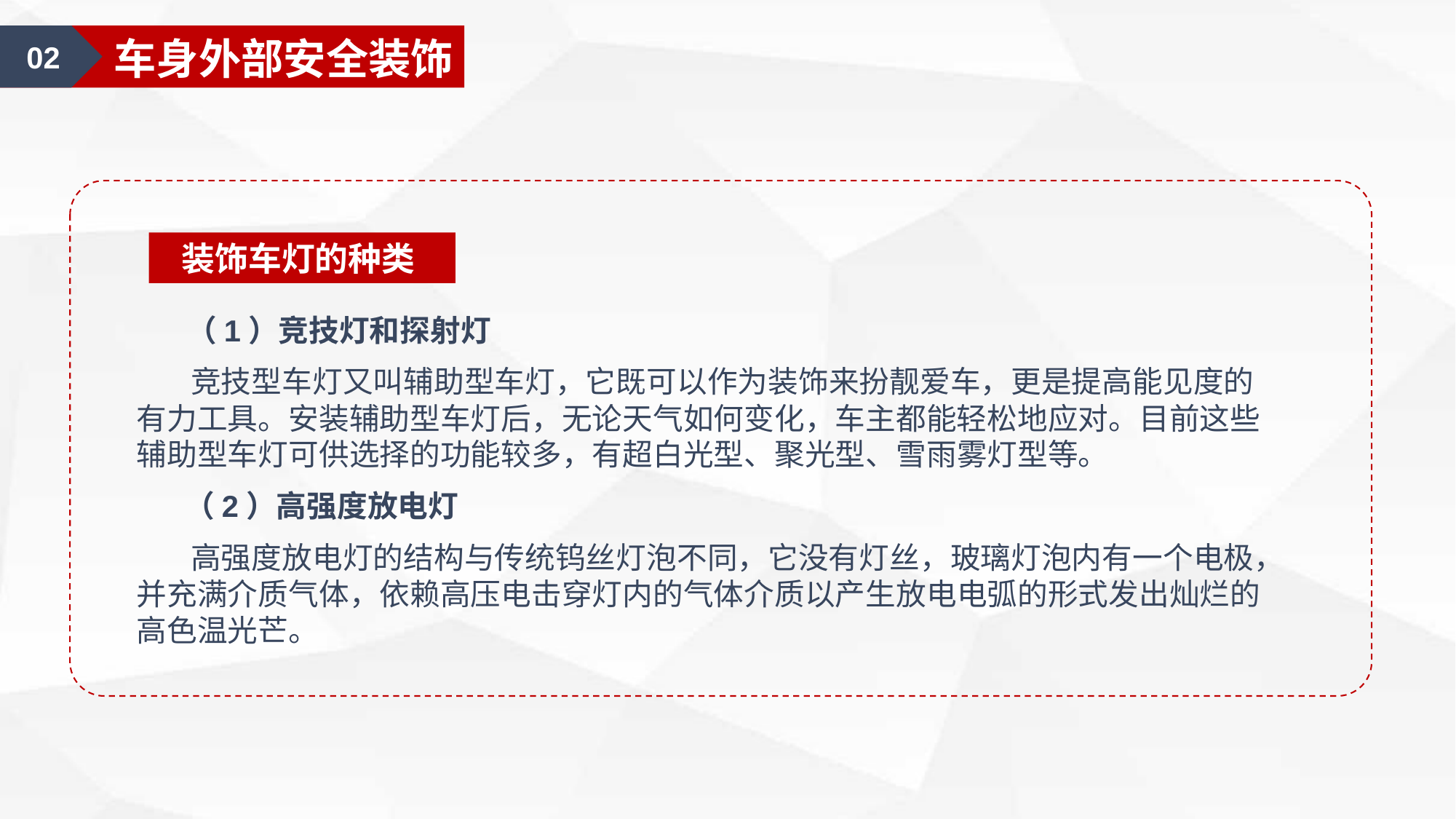

02
车身外部安全装饰

装饰车灯的种类
       （1）竞技灯和探射灯
       竞技型车灯又叫辅助型车灯，它既可以作为装饰来扮靓爱车，更是提高能见度的有力工具。安装辅助型车灯后，无论天气如何变化，车主都能轻松地应对。目前这些辅助型车灯可供选择的功能较多，有超白光型、聚光型、雪雨雾灯型等。
      （2）高强度放电灯
       高强度放电灯的结构与传统钨丝灯泡不同，它没有灯丝，玻璃灯泡内有一个电极，并充满介质气体，依赖高压电击穿灯内的气体介质以产生放电电弧的形式发出灿烂的高色温光芒。